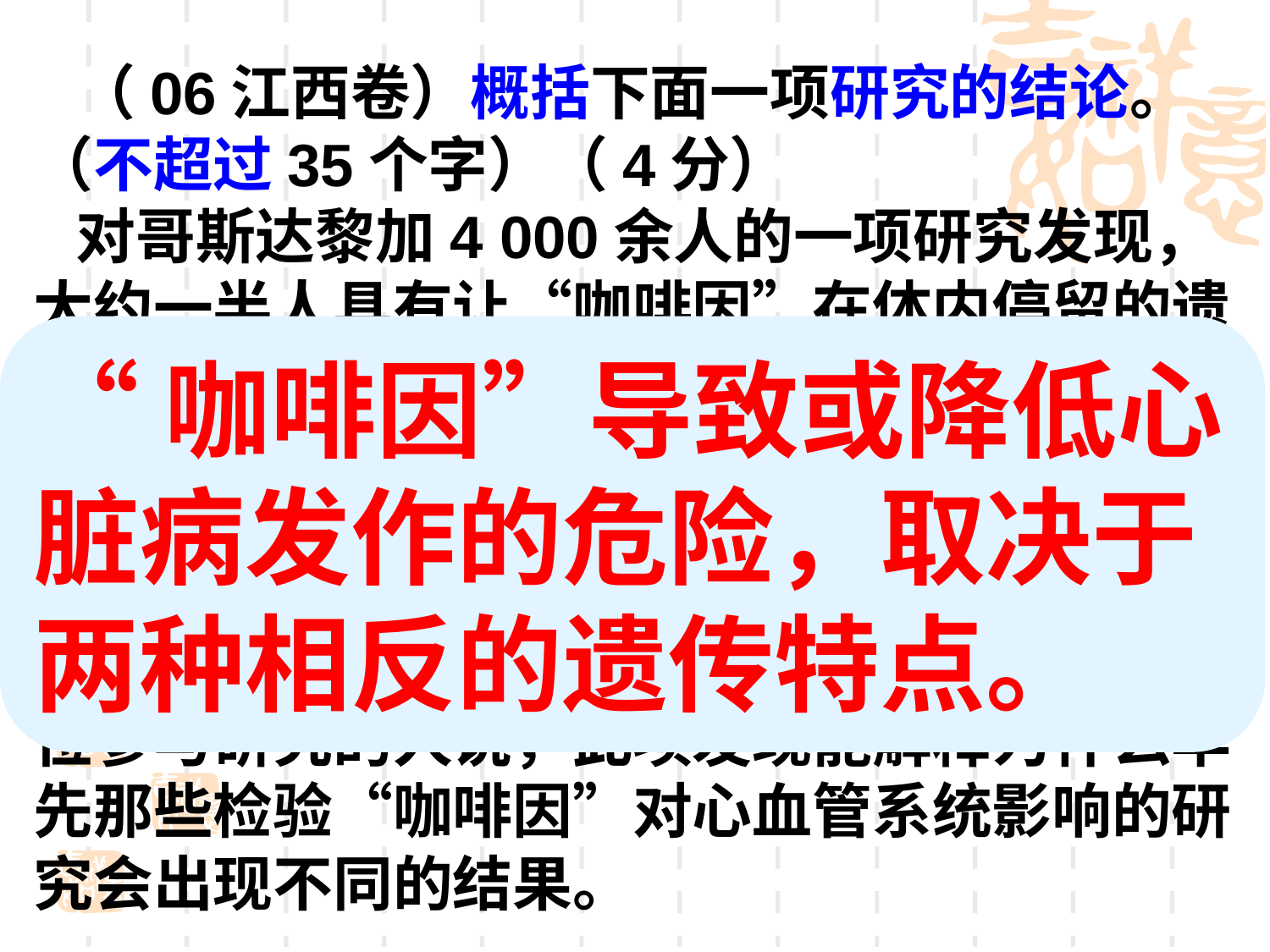

（06江西卷）概括下面一项研究的结论。（不超过35个字）（4分）
对哥斯达黎加4 000余人的一项研究发现，大约一半人具有让“咖啡因”在体内停留的遗传特点，被认为是“‘咖啡因’代谢缓慢者”。这些人喝咖啡容易导致心脏病的发作。另一半人则有相反的遗传特点，这种特点使他们的身体能迅速对“咖啡因”进行代谢，喝咖啡反倒能帮助他们降低心脏病发作的危险。一位参与研究的人说，此项发现能解释为什么早先那些检验“咖啡因”对心血管系统影响的研究会出现不同的结果。
“咖啡因”导致或降低心脏病发作的危险，取决于两种相反的遗传特点。